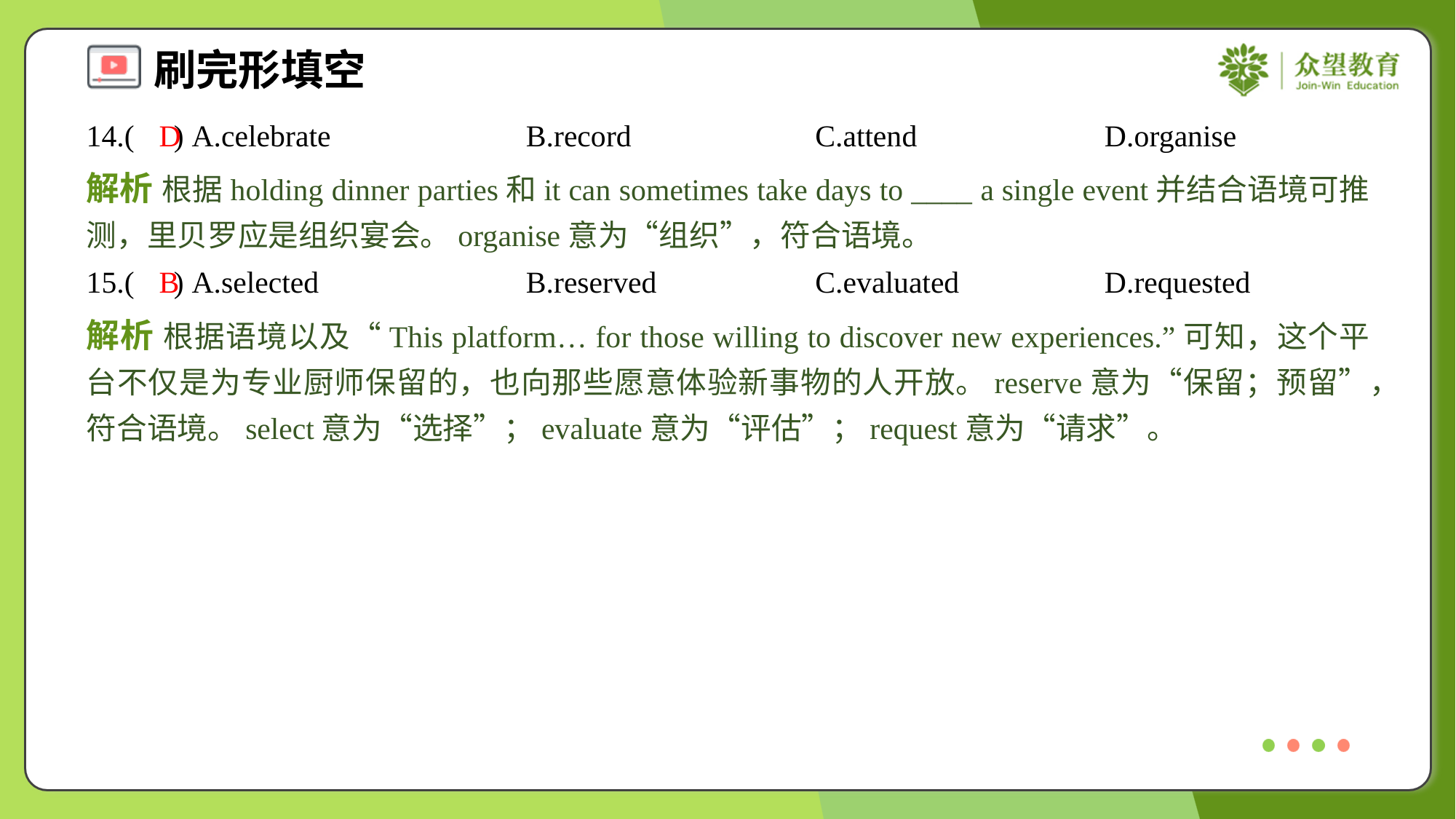

14.(     ) A.celebrate	B.record	C.attend	D.organise
D
解析 根据holding dinner parties和it can sometimes take days to ____ a single event并结合语境可推测，里贝罗应是组织宴会。organise意为“组织”，符合语境。
15.(     ) A.selected	B.reserved	C.evaluated	D.requested
B
解析 根据语境以及“This platform… for those willing to discover new experiences.”可知，这个平台不仅是为专业厨师保留的，也向那些愿意体验新事物的人开放。reserve意为“保留；预留”，符合语境。select意为“选择”；evaluate意为“评估”；request意为“请求”。